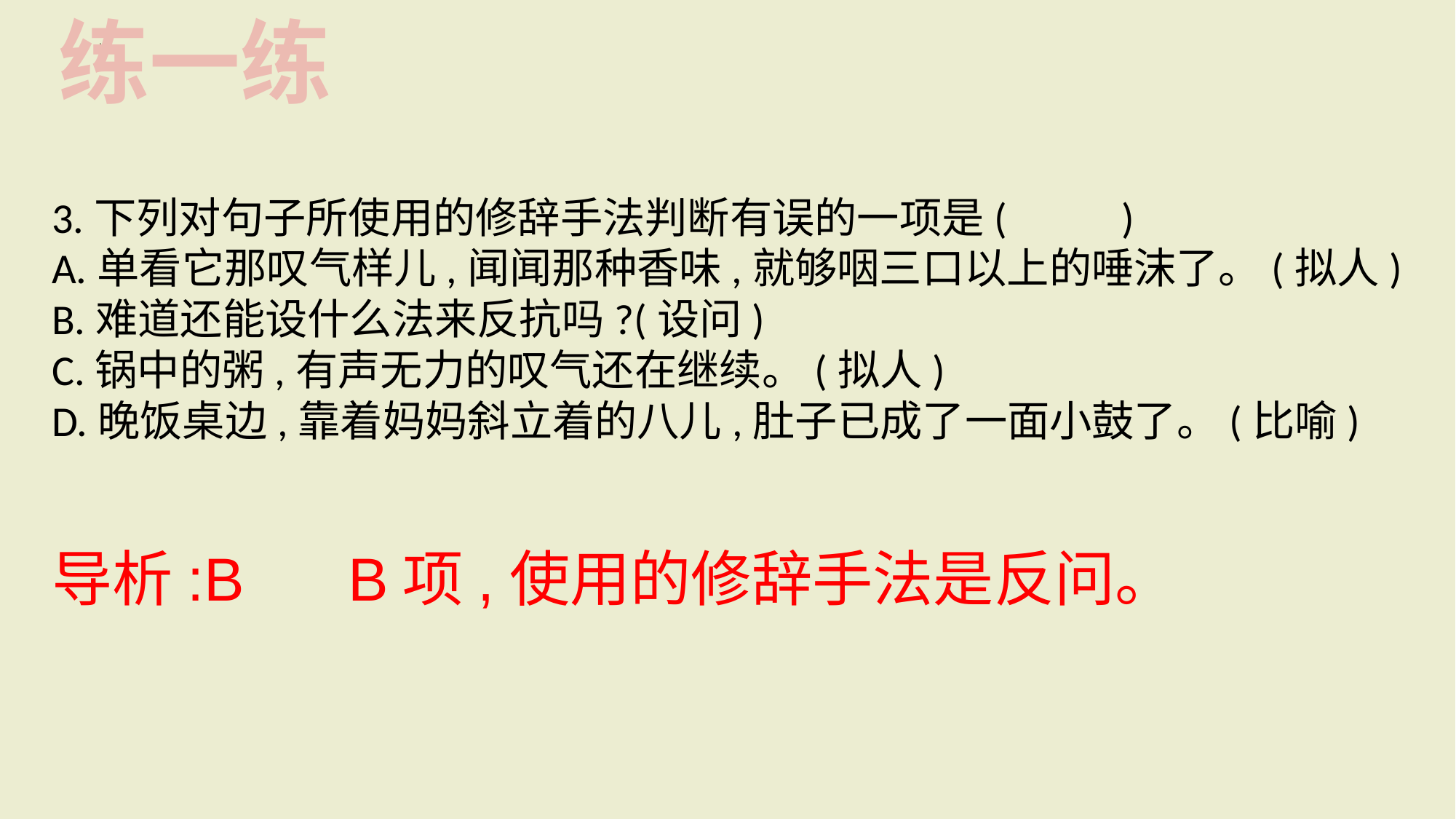

练一练
3.下列对句子所使用的修辞手法判断有误的一项是(　 　)
A.单看它那叹气样儿,闻闻那种香味,就够咽三口以上的唾沫了。(拟人)
B.难道还能设什么法来反抗吗?(设问)
C.锅中的粥,有声无力的叹气还在继续。(拟人)
D.晚饭桌边,靠着妈妈斜立着的八儿,肚子已成了一面小鼓了。(比喻)
导析:B　 B项,使用的修辞手法是反问。